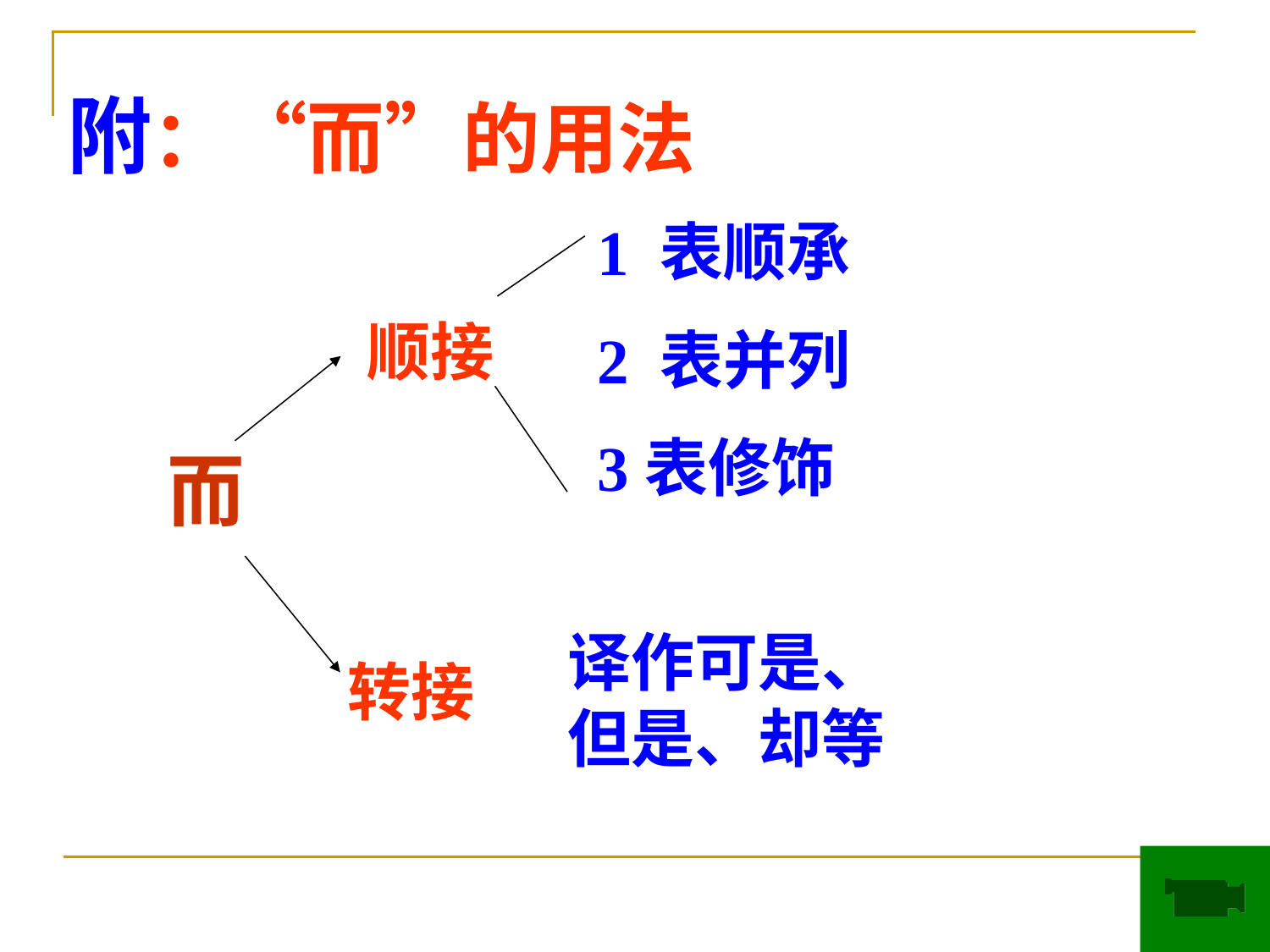

附：“而”的用法
1 表顺承
2 表并列
3表修饰

顺接

而

译作可是、但是、却等
转接